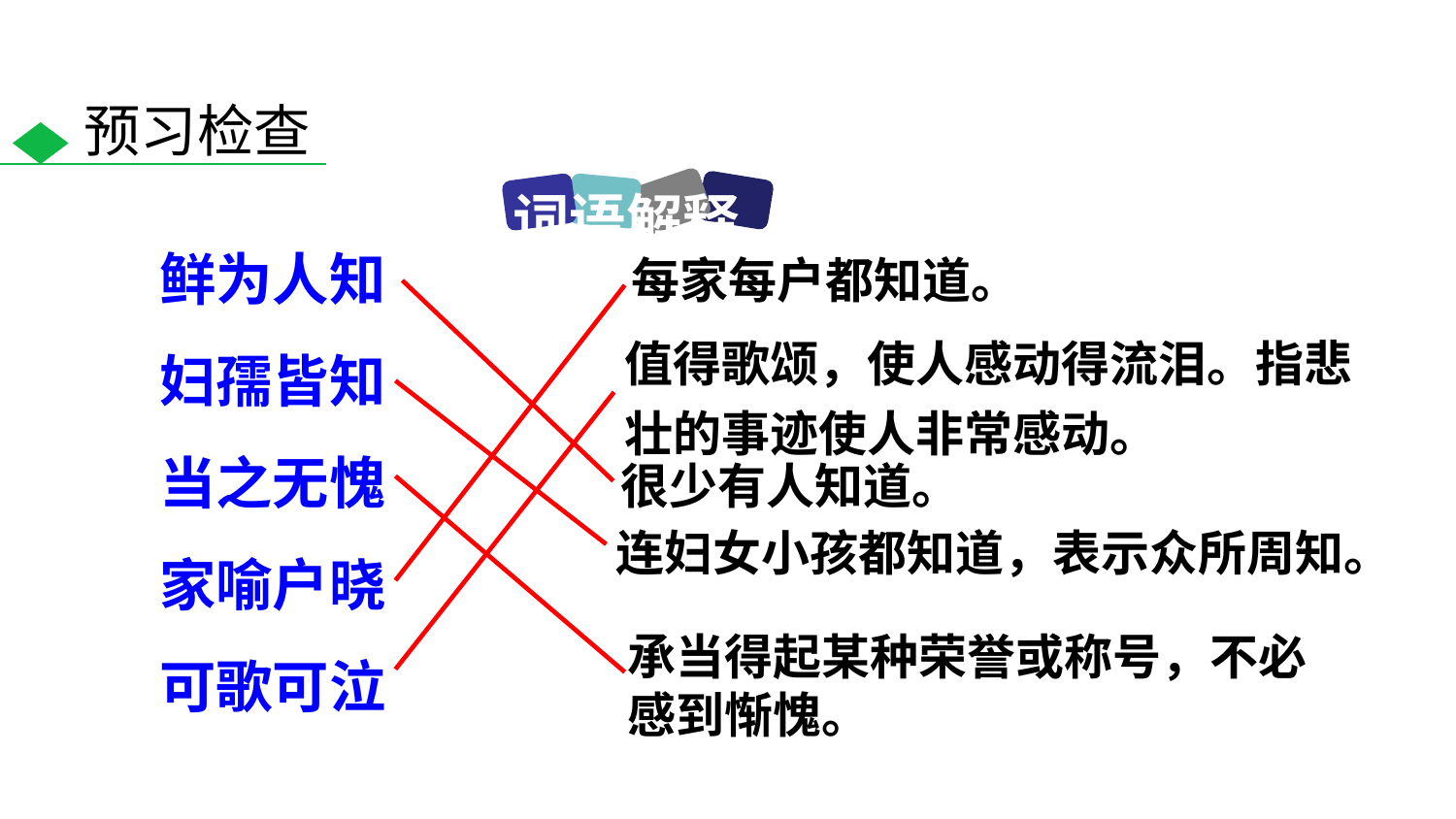

预习检查

词语解释

鲜为人知
妇孺皆知
当之无愧
家喻户晓
可歌可泣
每家每户都知道。
值得歌颂，使人感动得流泪。指悲壮的事迹使人非常感动。
很少有人知道。
连妇女小孩都知道，表示众所周知。
承当得起某种荣誉或称号，不必感到惭愧。